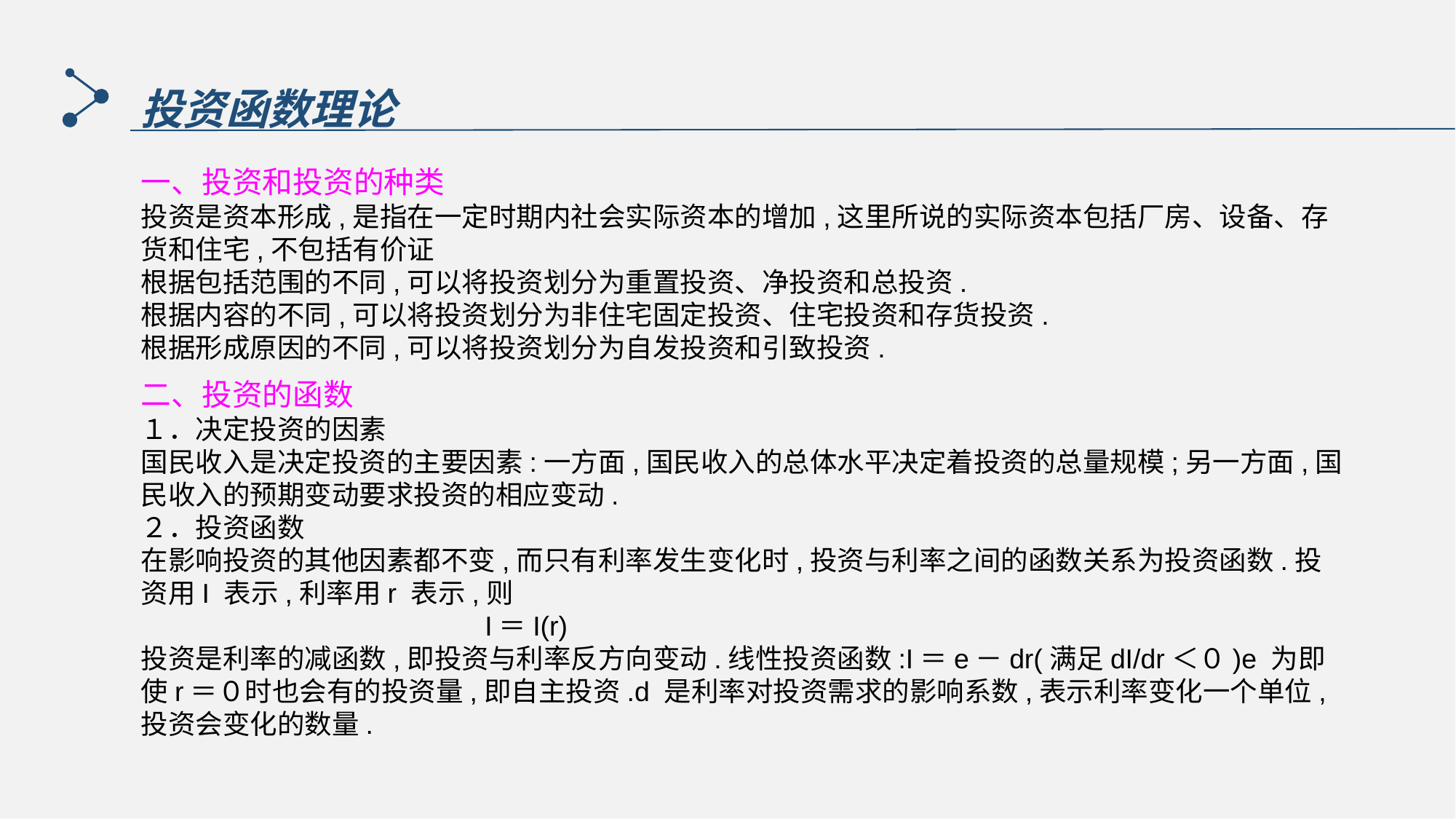

投资函数理论
一、投资和投资的种类
投资是资本形成,是指在一定时期内社会实际资本的增加,这里所说的实际资本包括厂房、设备、存货和住宅,不包括有价证
根据包括范围的不同,可以将投资划分为重置投资、净投资和总投资.
根据内容的不同,可以将投资划分为非住宅固定投资、住宅投资和存货投资.
根据形成原因的不同,可以将投资划分为自发投资和引致投资.
二、投资的函数
１．决定投资的因素
国民收入是决定投资的主要因素:一方面,国民收入的总体水平决定着投资的总量规模;另一方面,国民收入的预期变动要求投资的相应变动.
２．投资函数
在影响投资的其他因素都不变,而只有利率发生变化时,投资与利率之间的函数关系为投资函数.投资用I 表示,利率用r 表示,则
                                             I＝I(r)
投资是利率的减函数,即投资与利率反方向变动.线性投资函数:I＝e－dr(满足dI/dr＜０)e 为即使r＝０时也会有的投资量,即自主投资.d 是利率对投资需求的影响系数,表示利率变化一个单位,投资会变化的数量.